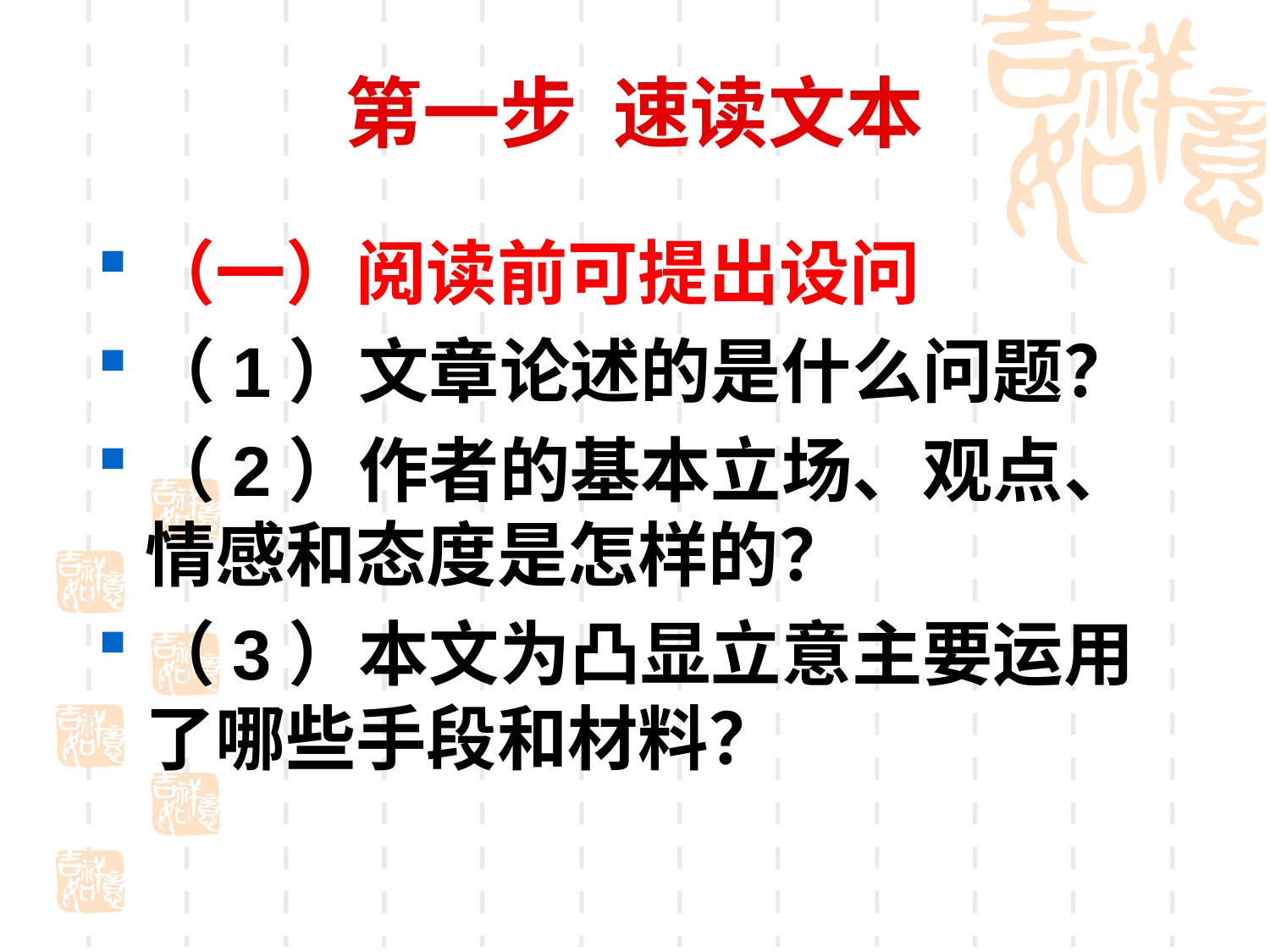

# 第一步  速读文本
（一）阅读前可提出设问
（1）文章论述的是什么问题？
（2）作者的基本立场、观点、情感和态度是怎样的？
（3）本文为凸显立意主要运用了哪些手段和材料？